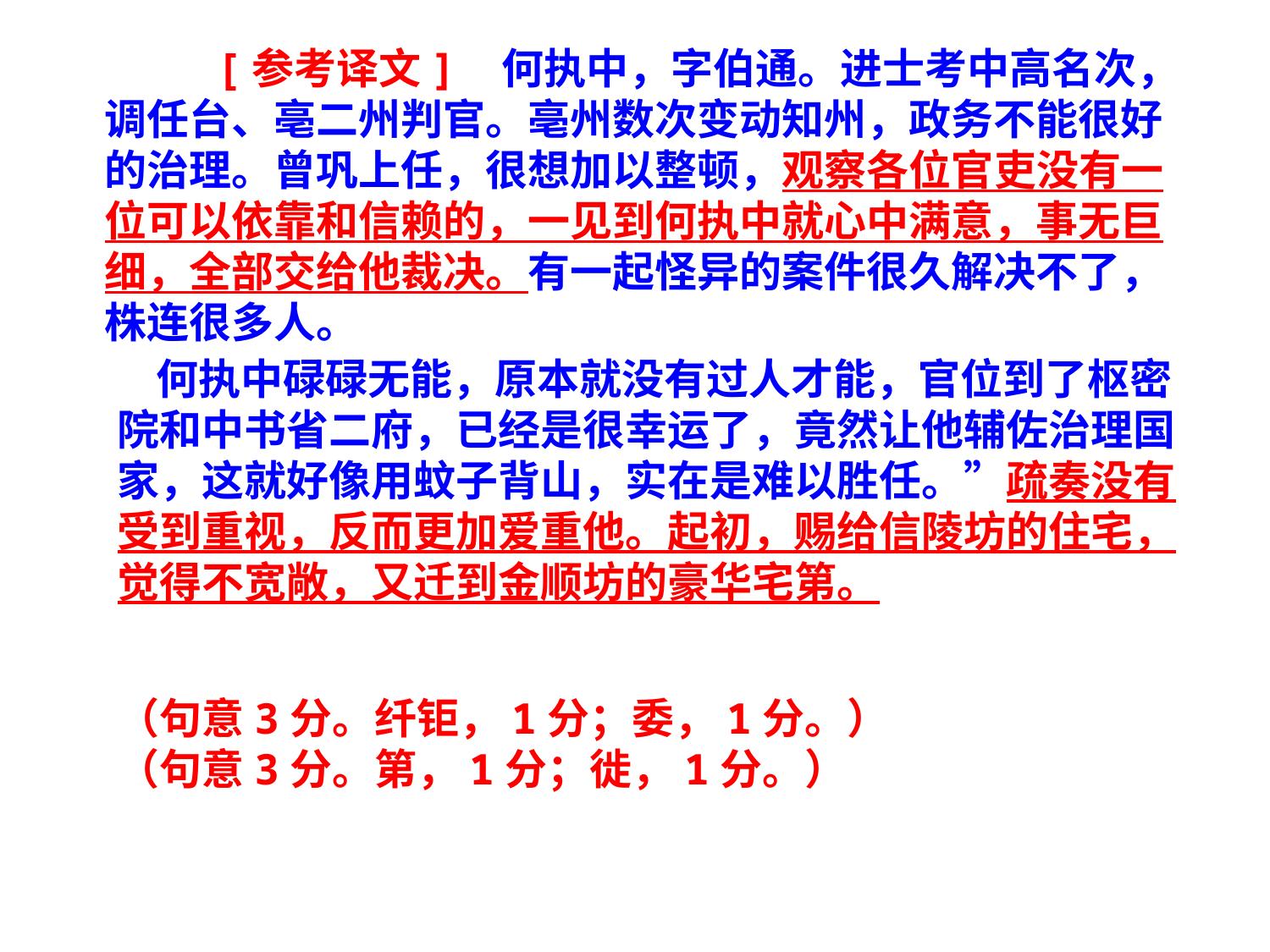

[参考译文]  何执中，字伯通。进士考中高名次，调任台、亳二州判官。亳州数次变动知州，政务不能很好的治理。曾巩上任，很想加以整顿，观察各位官吏没有一位可以依靠和信赖的，一见到何执中就心中满意，事无巨细，全部交给他裁决。有一起怪异的案件很久解决不了，株连很多人。
   何执中碌碌无能，原本就没有过人才能，官位到了枢密院和中书省二府，已经是很幸运了，竟然让他辅佐治理国家，这就好像用蚊子背山，实在是难以胜任。”疏奏没有受到重视，反而更加爱重他。起初，赐给信陵坊的住宅，觉得不宽敞，又迁到金顺坊的豪华宅第。
（句意3分。纤钜，1分；委，1分。）
（句意3分。第，1分；徙，1分。）